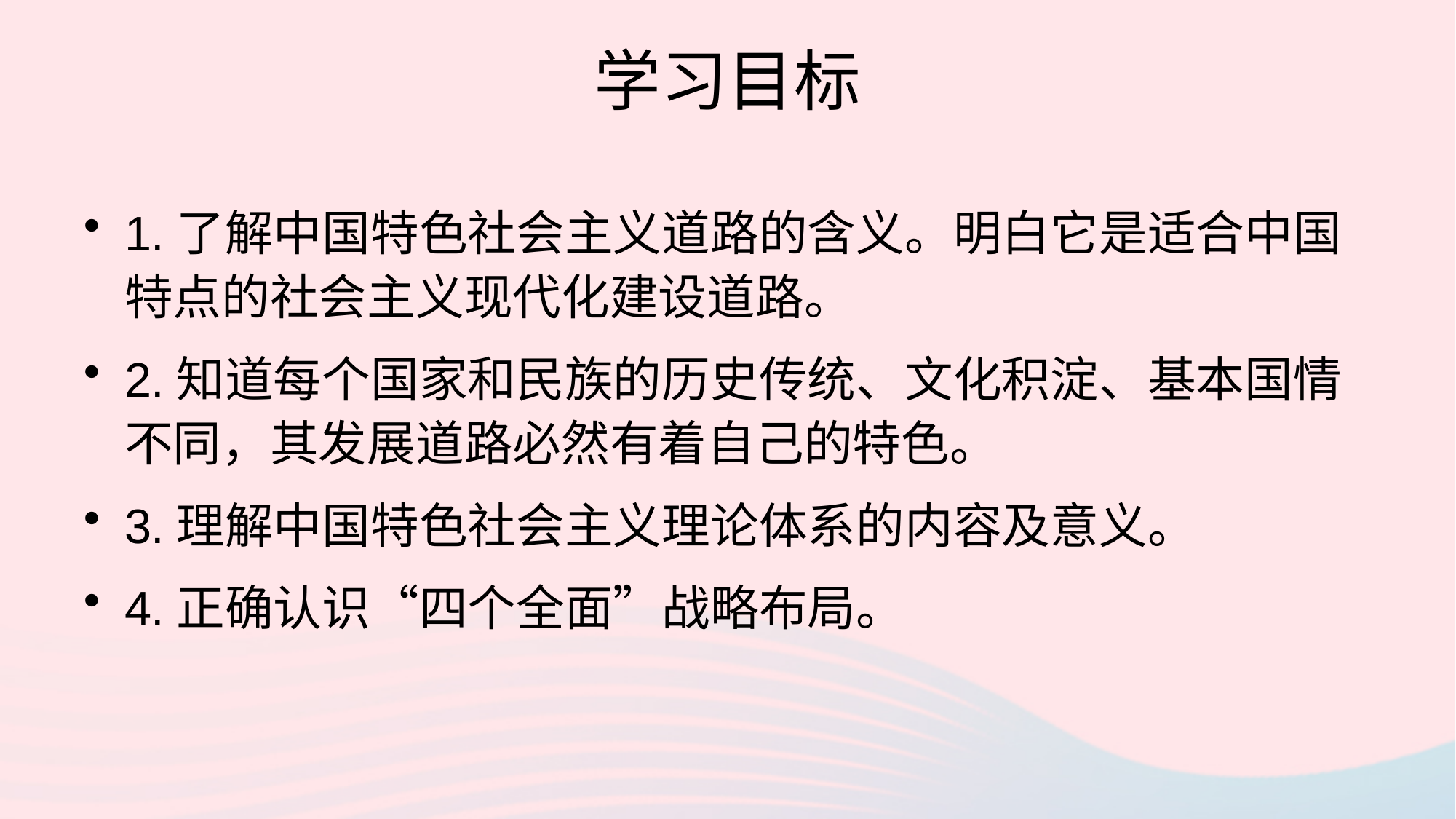

# 学习目标
1.了解中国特色社会主义道路的含义。明白它是适合中国特点的社会主义现代化建设道路。
2.知道每个国家和民族的历史传统、文化积淀、基本国情不同，其发展道路必然有着自己的特色。
3.理解中国特色社会主义理论体系的内容及意义。
4.正确认识“四个全面”战略布局。